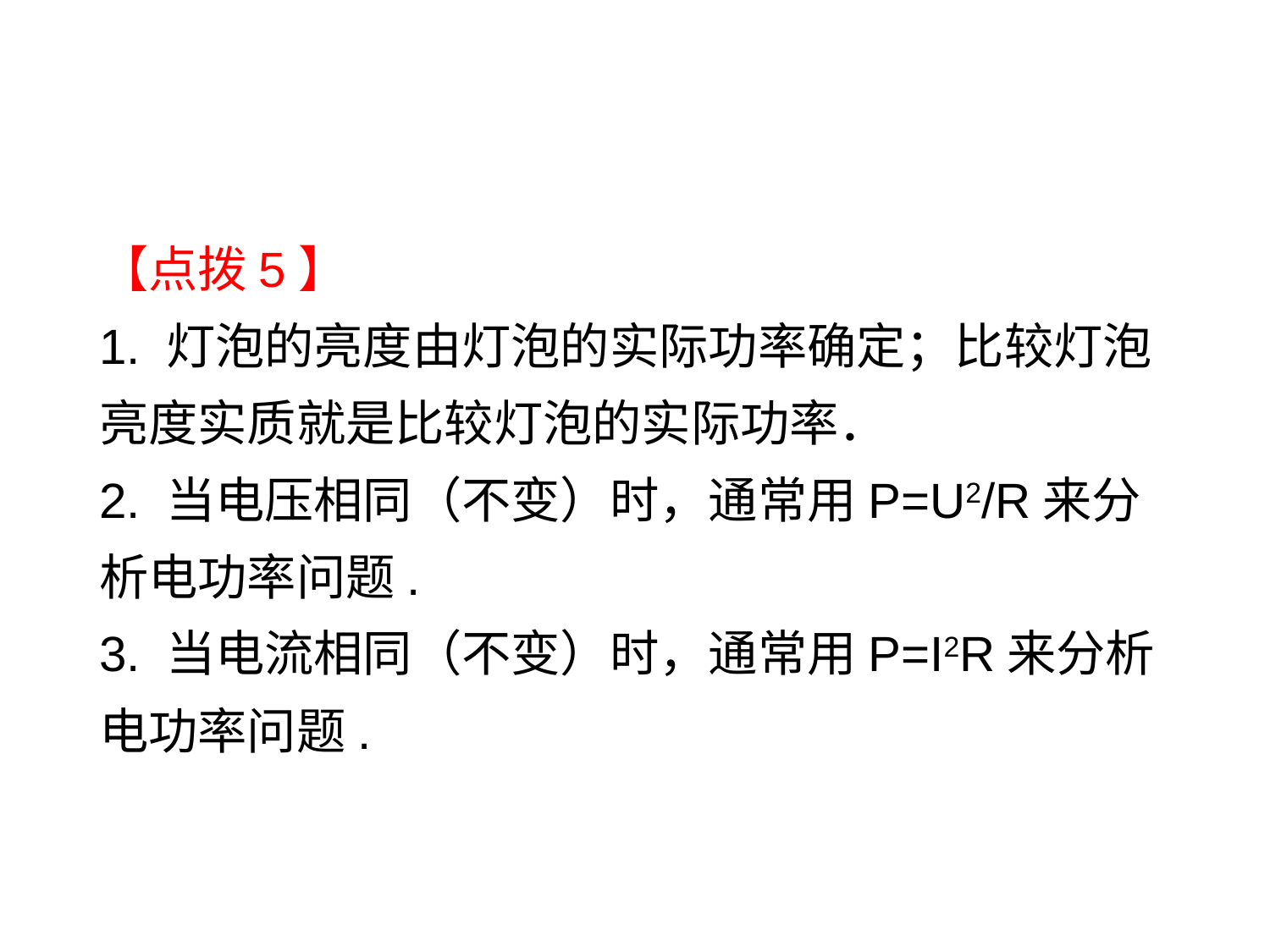

【点拨5】
1. 灯泡的亮度由灯泡的实际功率确定；比较灯泡亮度实质就是比较灯泡的实际功率．
2. 当电压相同（不变）时，通常用P=U2/R来分析电功率问题.
3. 当电流相同（不变）时，通常用P=I2R来分析电功率问题.